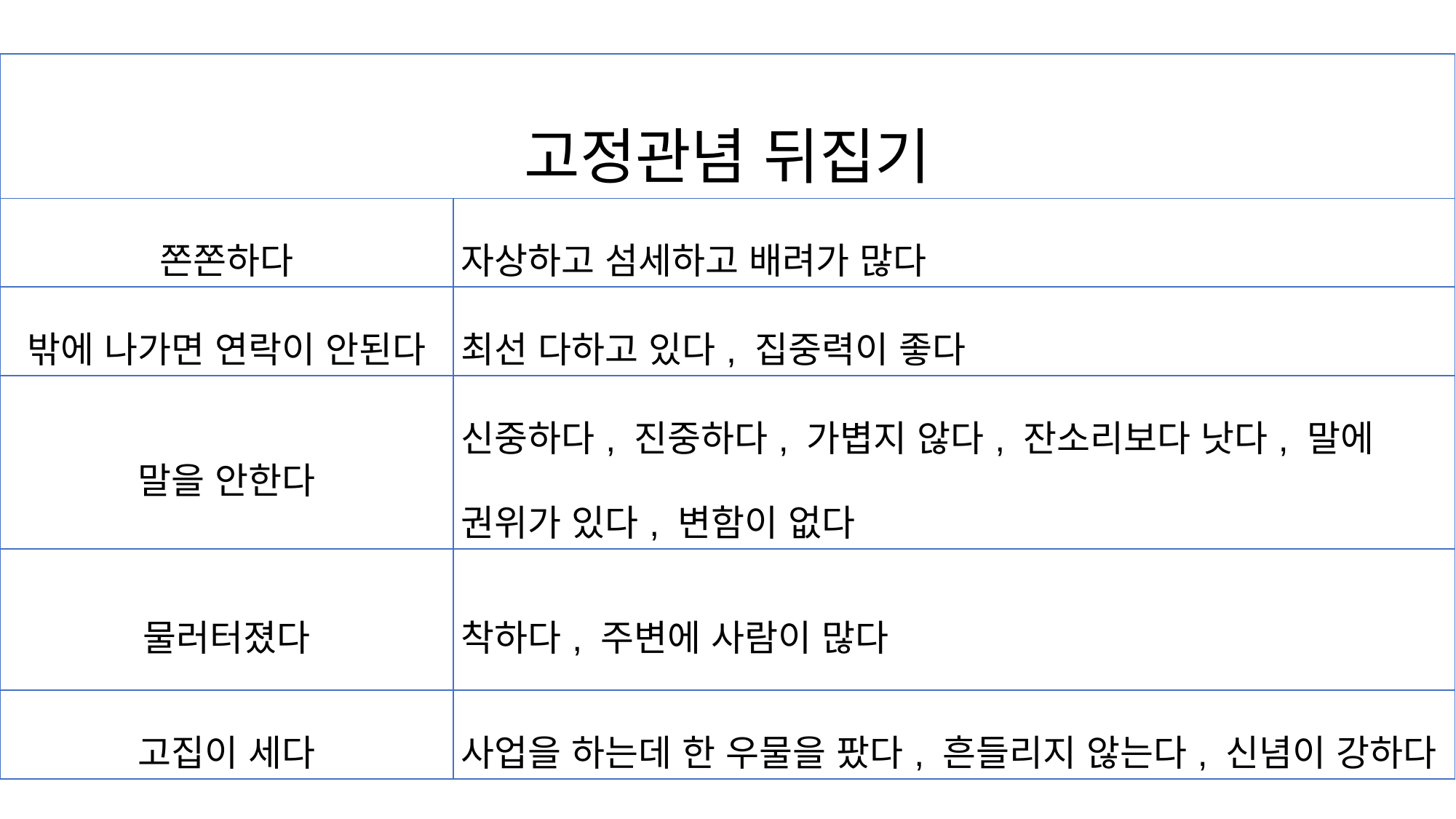

| 고정관념 뒤집기 |  |
| --- | --- |
| 쫀쫀하다 | 자상하고 섬세하고 배려가 많다 |
| 밖에 나가면 연락이 안된다 | 최선 다하고 있다, 집중력이 좋다 |
| 말을 안한다 | 신중하다, 진중하다, 가볍지 않다, 잔소리보다 낫다, 말에 권위가 있다, 변함이 없다 |
| 물러터졌다 | 착하다, 주변에 사람이 많다 |
| 고집이 세다 | 사업을 하는데 한 우물을 팠다, 흔들리지 않는다, 신념이 강하다 |